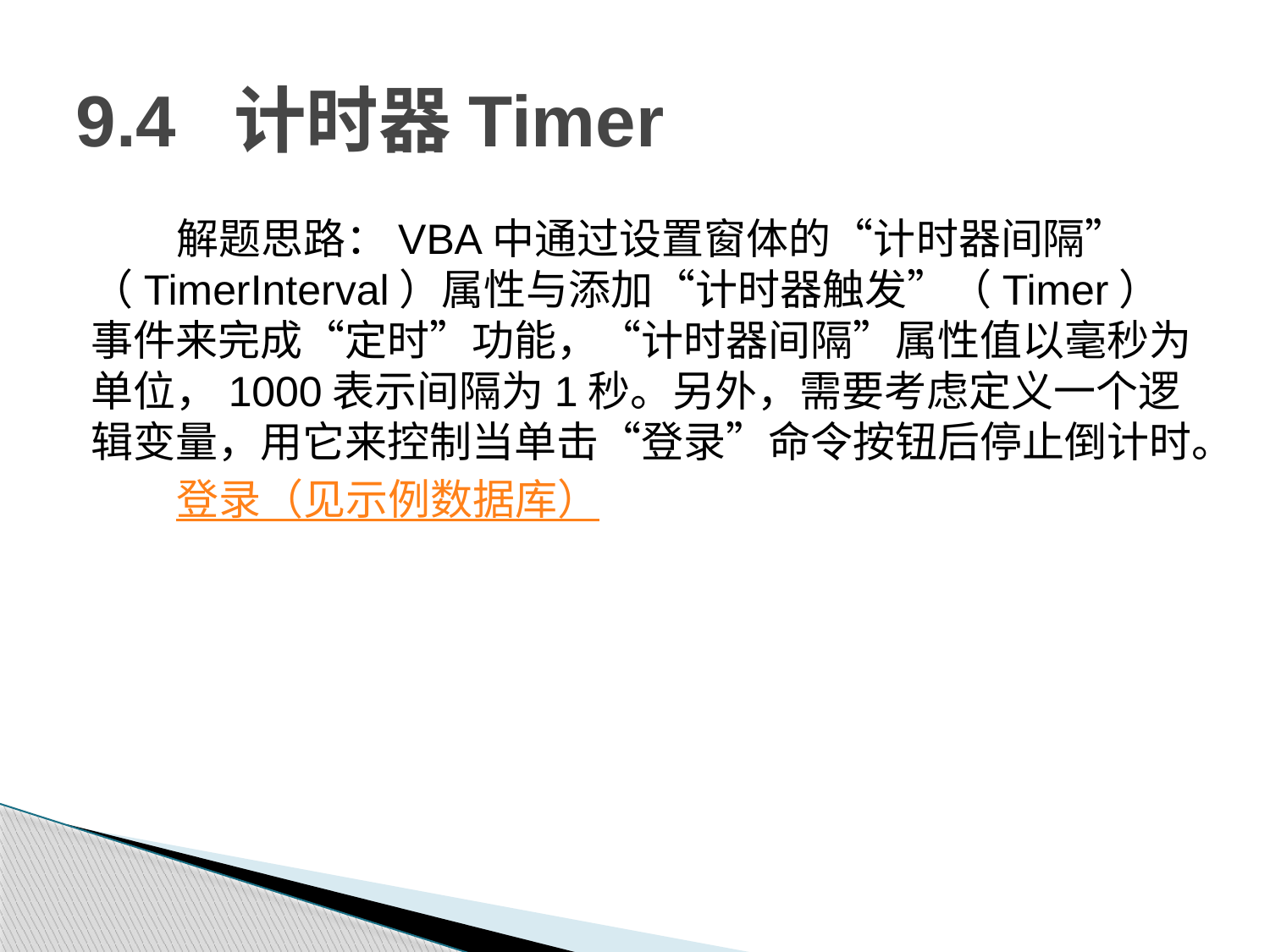

# 9.4  计时器Timer
解题思路：VBA中通过设置窗体的“计时器间隔”（TimerInterval）属性与添加“计时器触发”（Timer）事件来完成“定时”功能，“计时器间隔”属性值以毫秒为单位，1000表示间隔为1秒。另外，需要考虑定义一个逻辑变量，用它来控制当单击“登录”命令按钮后停止倒计时。
登录（见示例数据库）